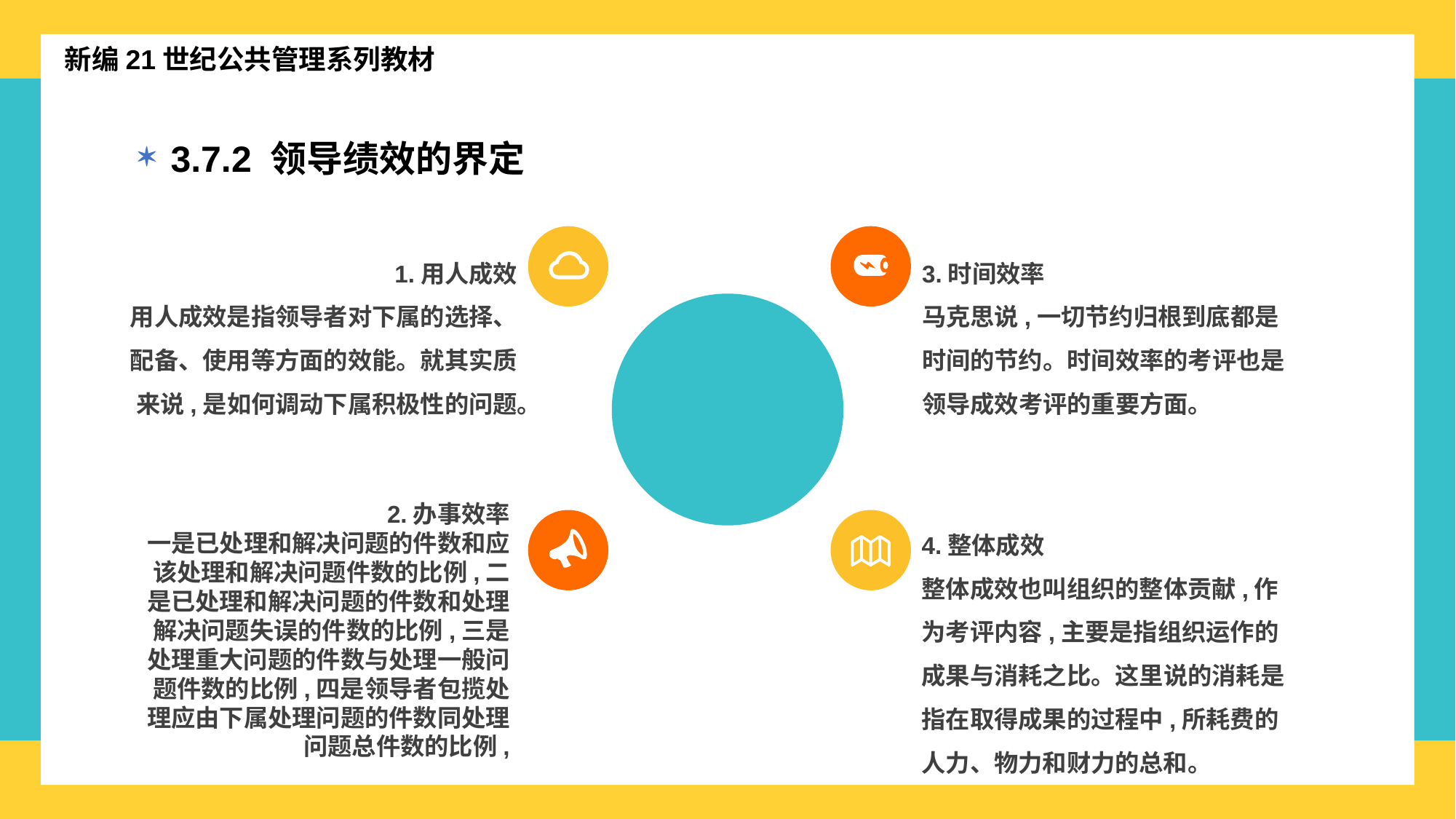

新编21世纪公共管理系列教材
3.7.2 领导绩效的界定

1.用人成效
用人成效是指领导者对下属的选择、配备、使用等方面的效能。就其实质来说,是如何调动下属积极性的问题。
3.时间效率
马克思说,一切节约归根到底都是时间的节约。时间效率的考评也是领导成效考评的重要方面。

2.办事效率
一是已处理和解决问题的件数和应该处理和解决问题件数的比例,二是已处理和解决问题的件数和处理解决问题失误的件数的比例,三是处理重大问题的件数与处理一般问题件数的比例,四是领导者包揽处理应由下属处理问题的件数同处理问题总件数的比例,

4.整体成效
整体成效也叫组织的整体贡献,作为考评内容,主要是指组织运作的成果与消耗之比。这里说的消耗是指在取得成果的过程中,所耗费的人力、物力和财力的总和。